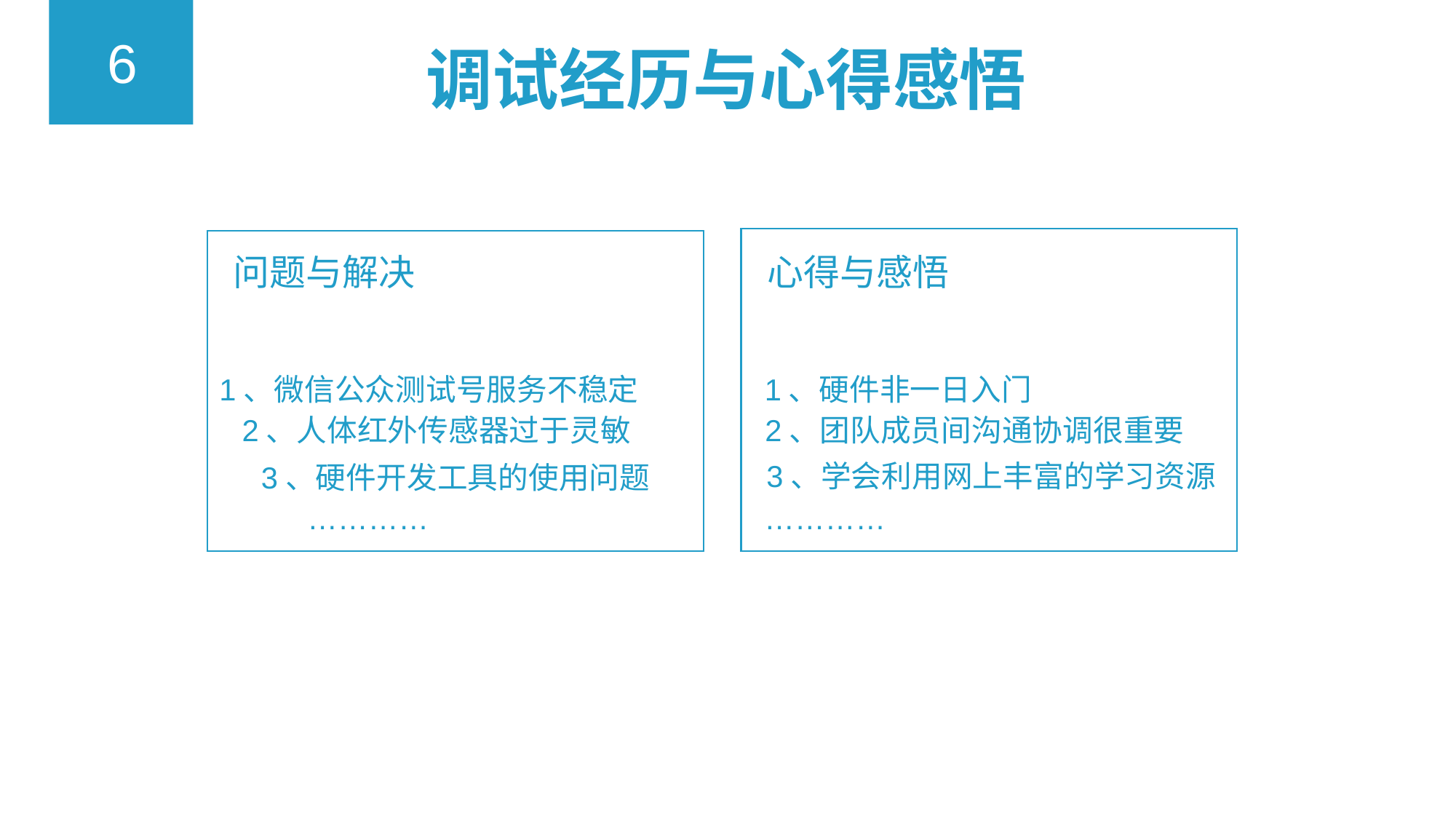

6
调试经历与心得感悟

问题与解决
心得与感悟
1、微信公众测试号服务不稳定
1、硬件非一日入门
2、人体红外传感器过于灵敏
2、团队成员间沟通协调很重要
3、学会利用网上丰富的学习资源
3、硬件开发工具的使用问题
…………
…………